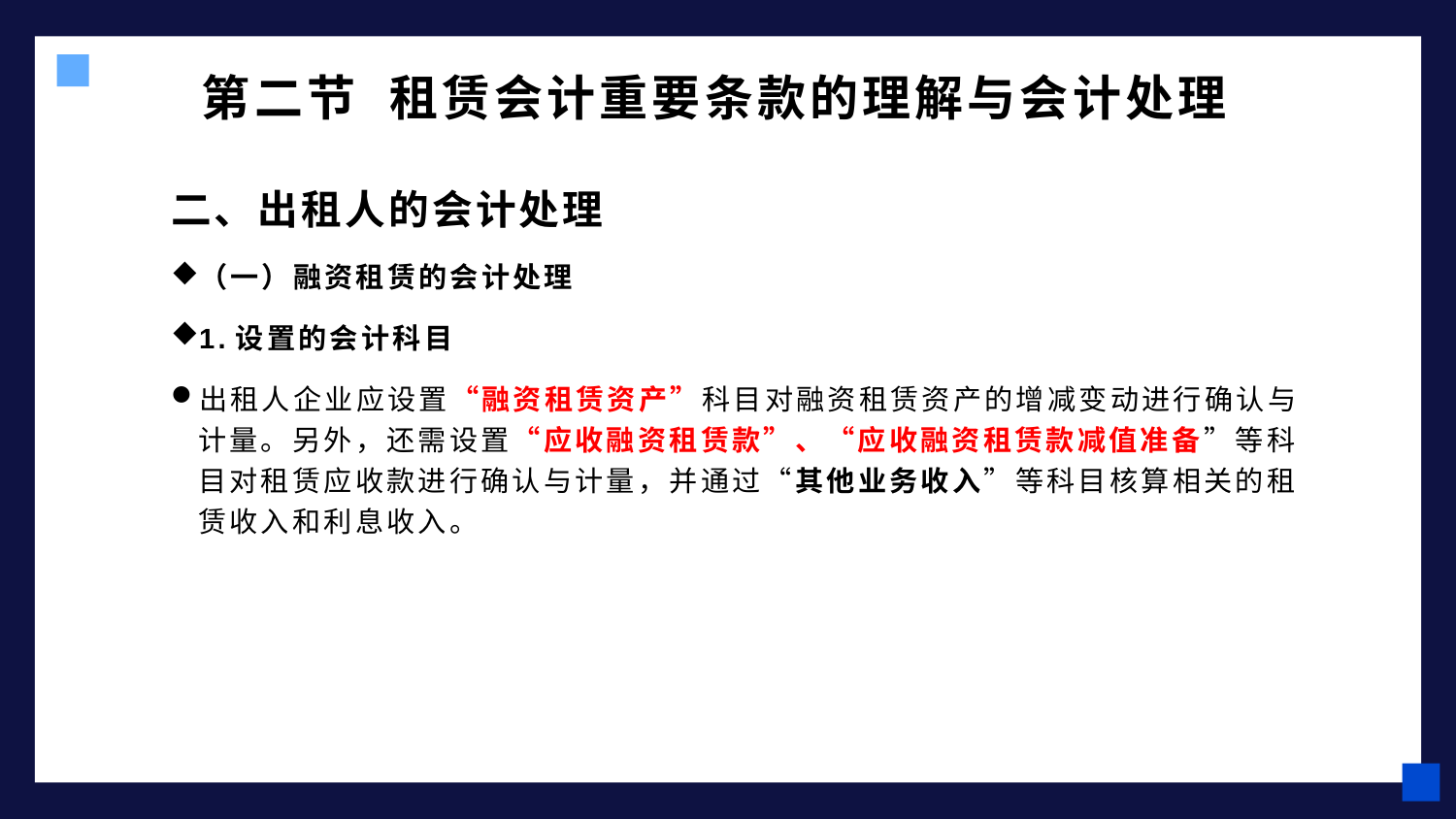

# 第二节  租赁会计重要条款的理解与会计处理
二、出租人的会计处理
（一）融资租赁的会计处理
1.设置的会计科目
出租人企业应设置“融资租赁资产”科目对融资租赁资产的增减变动进行确认与计量。另外，还需设置“应收融资租赁款”、“应收融资租赁款减值准备”等科目对租赁应收款进行确认与计量，并通过“其他业务收入”等科目核算相关的租赁收入和利息收入。